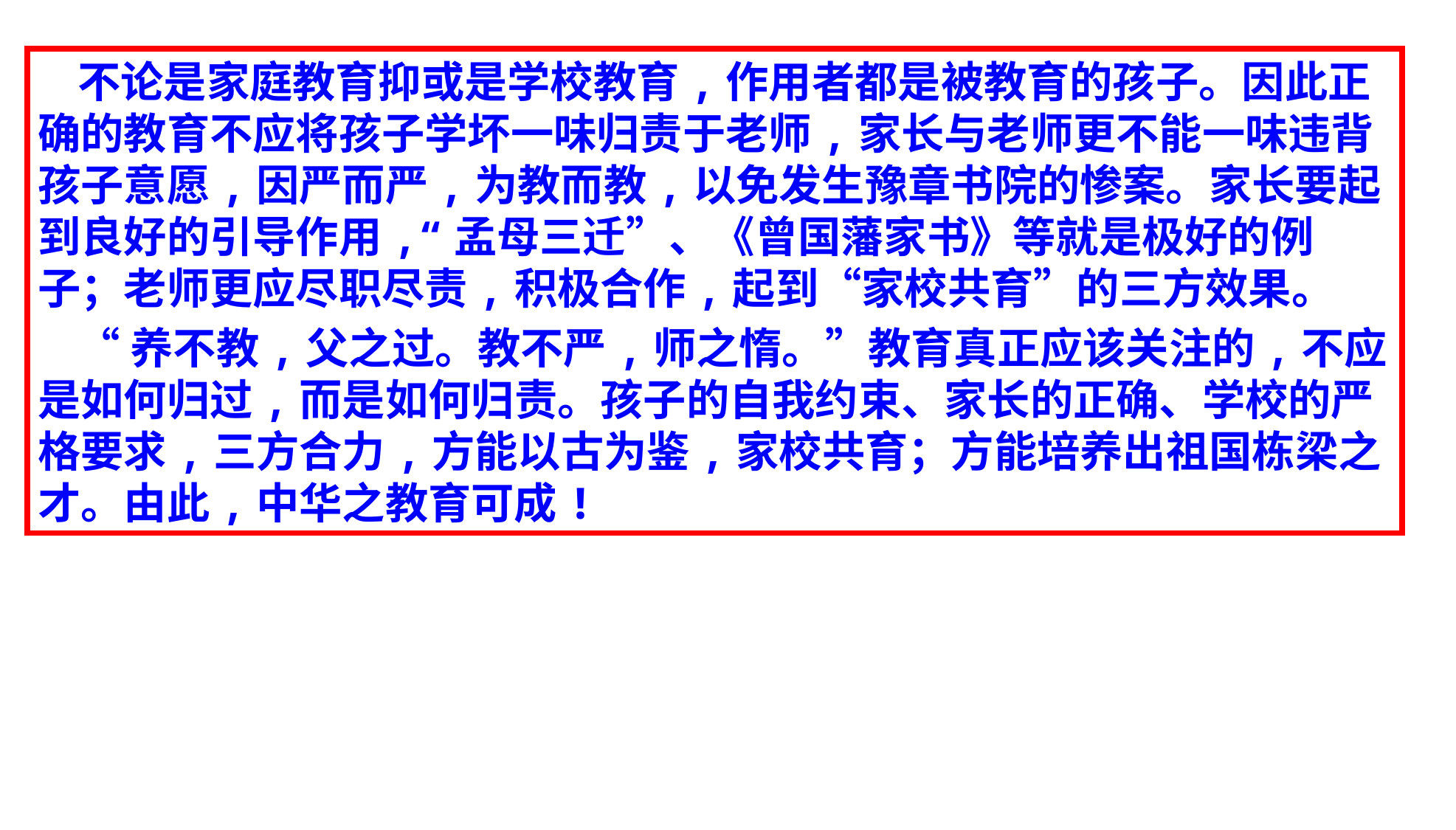

不论是家庭教育抑或是学校教育,作用者都是被教育的孩子。因此正确的教育不应将孩子学坏一味归责于老师,家长与老师更不能一味违背孩子意愿,因严而严,为教而教,以免发生豫章书院的惨案。家长要起到良好的引导作用,“孟母三迁”、《曾国藩家书》等就是极好的例子；老师更应尽职尽责,积极合作,起到“家校共育”的三方效果。
    “养不教,父之过。教不严,师之惰。”教育真正应该关注的,不应是如何归过,而是如何归责。孩子的自我约束、家长的正确、学校的严格要求,三方合力,方能以古为鉴,家校共育；方能培养出祖国栋梁之才。由此,中华之教育可成!